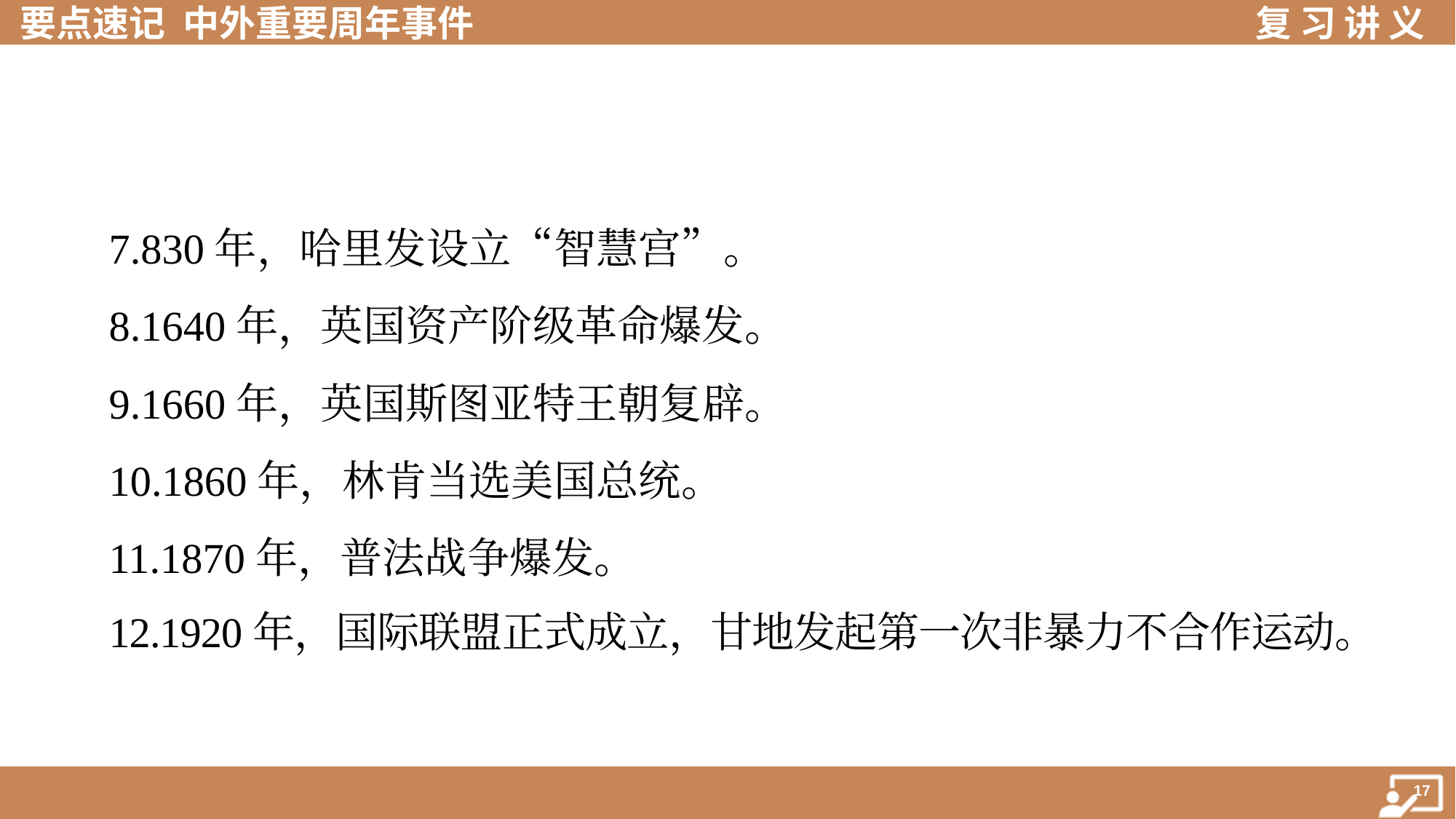

7.830年，哈里发设立“智慧宫”。
    8.1640年，英国资产阶级革命爆发。
    9.1660年，英国斯图亚特王朝复辟。
    10.1860年，林肯当选美国总统。
    11.1870年，普法战争爆发。
    12.1920年，国际联盟正式成立，甘地发起第一次非暴力不合作运动。